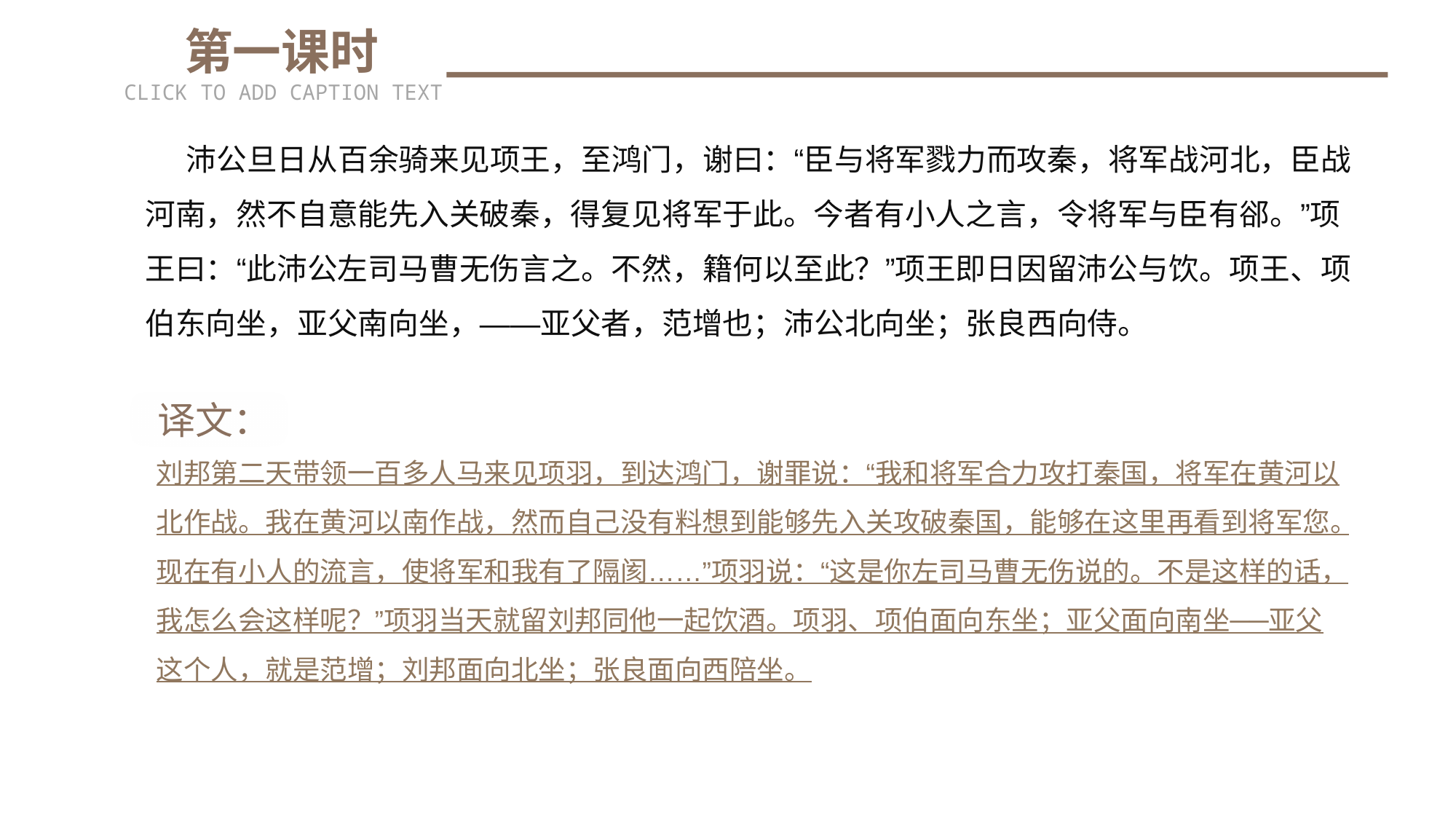

第一课时

CLICK TO ADD CAPTION TEXT
    沛公旦日从百余骑来见项王，至鸿门，谢曰：“臣与将军戮力而攻秦，将军战河北，臣战河南，然不自意能先入关破秦，得复见将军于此。今者有小人之言，令将军与臣有郤。”项王曰：“此沛公左司马曹无伤言之。不然，籍何以至此？”项王即日因留沛公与饮。项王、项伯东向坐，亚父南向坐，——亚父者，范增也；沛公北向坐；张良西向侍。
 译文：
刘邦第二天带领一百多人马来见项羽，到达鸿门，谢罪说：“我和将军合力攻打秦国，将军在黄河以北作战。我在黄河以南作战，然而自己没有料想到能够先入关攻破秦国，能够在这里再看到将军您。现在有小人的流言，使将军和我有了隔阂……”项羽说：“这是你左司马曹无伤说的。不是这样的话，我怎么会这样呢？”项羽当天就留刘邦同他一起饮酒。项羽、项伯面向东坐；亚父面向南坐──亚父这个人，就是范增；刘邦面向北坐；张良面向西陪坐。